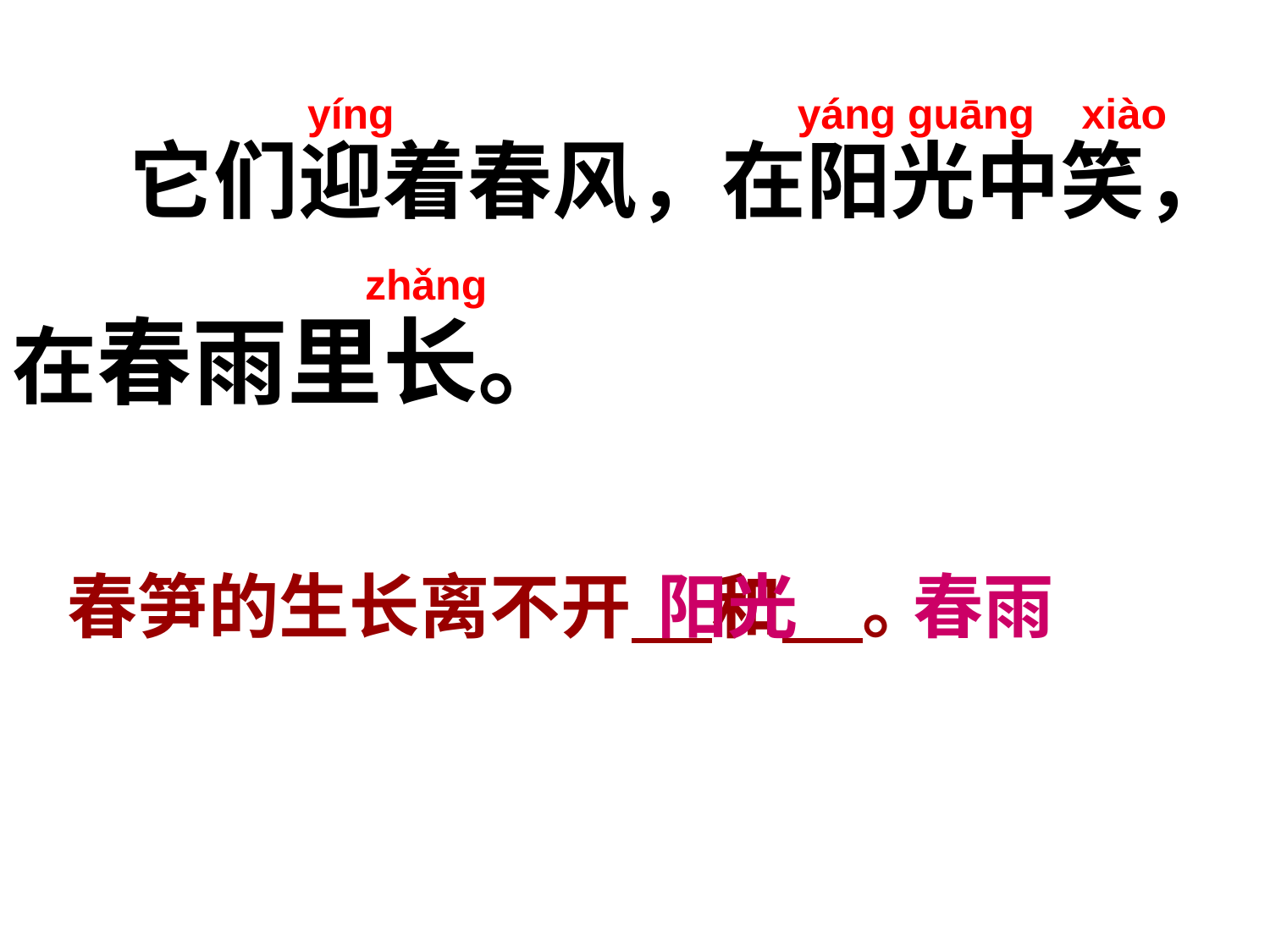

yíng                                  yáng guāng    xiào
     它们迎着春风，在阳光中笑，
               zhǎng
在春雨里长。

春笋的生长离不开     和     。
阳光
春雨